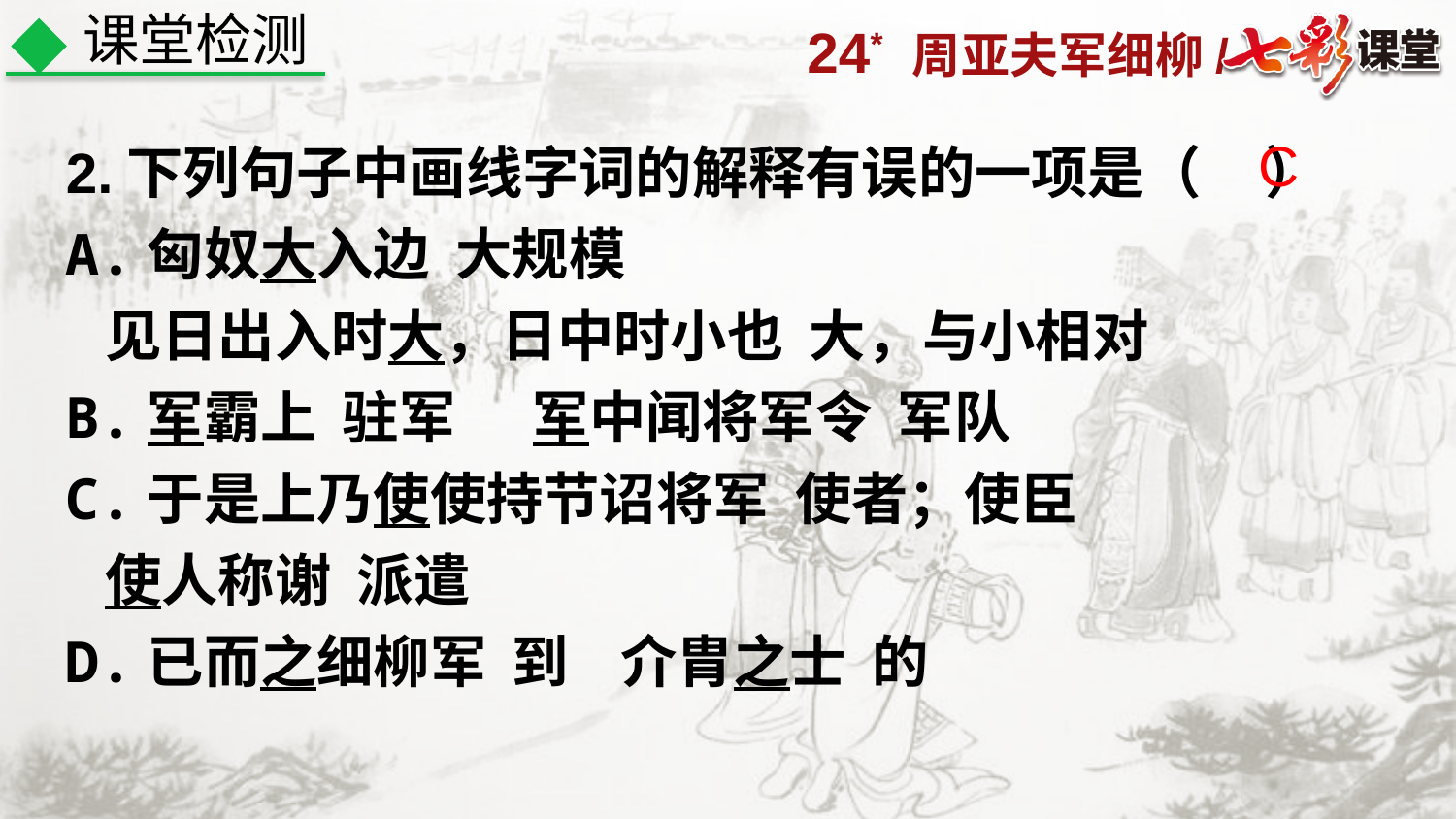

课堂检测

2.下列句子中画线字词的解释有误的一项是（     ）
A.匈奴大入边  大规模
  见日出入时大，日中时小也  大，与小相对
B.军霸上  驻军      军中闻将军令  军队
C.于是上乃使使持节诏将军  使者；使臣
  使人称谢  派遣
D.已而之细柳军  到    介胄之士  的
C